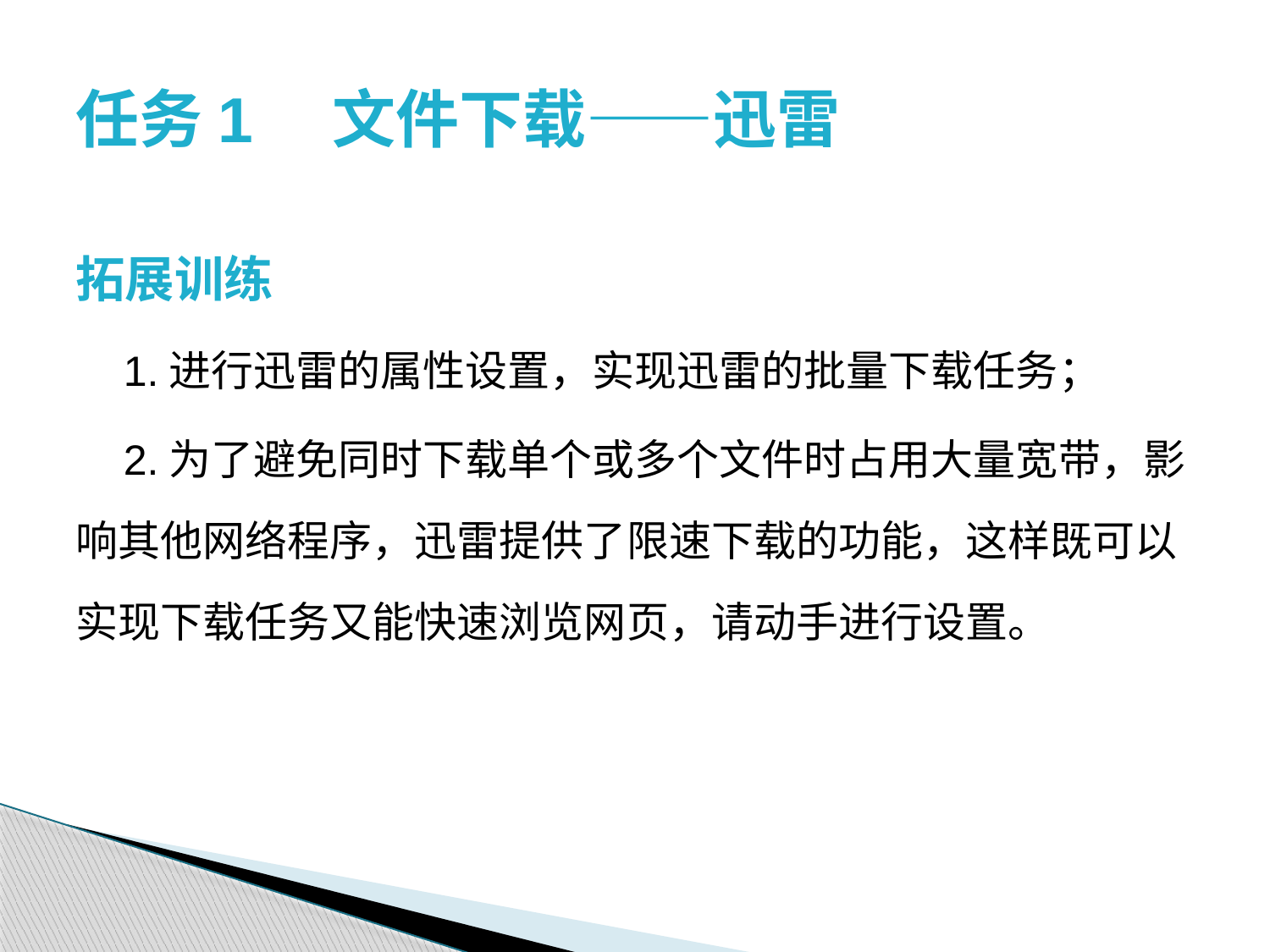

# 任务1　文件下载——迅雷
拓展训练
    1.进行迅雷的属性设置，实现迅雷的批量下载任务；
    2.为了避免同时下载单个或多个文件时占用大量宽带，影响其他网络程序，迅雷提供了限速下载的功能，这样既可以实现下载任务又能快速浏览网页，请动手进行设置。